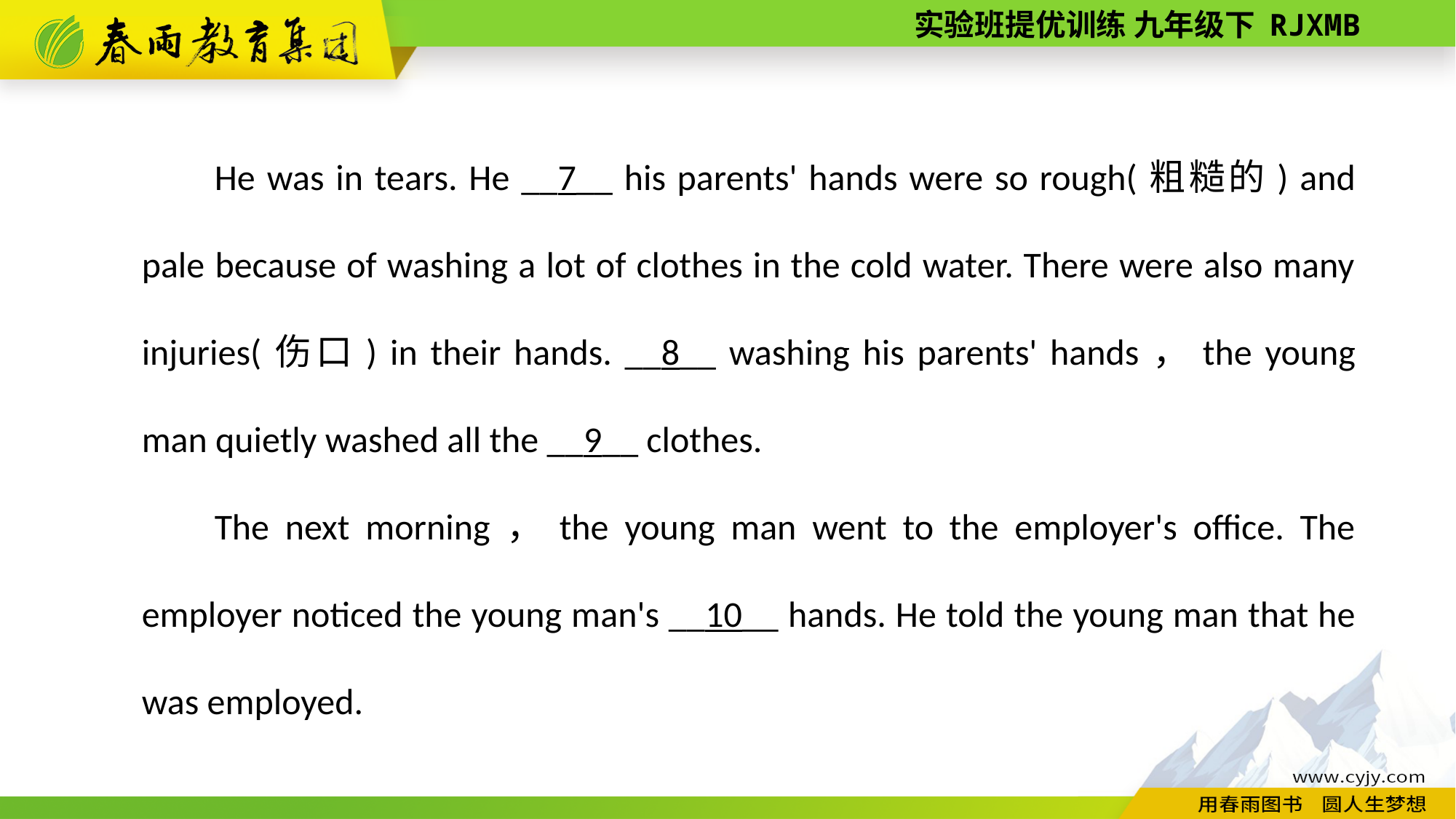

He was in tears. He __7__ his parents' hands were so rough(粗糙的) and pale because of washing a lot of clothes in the cold water. There were also many injuries(伤口) in their hands. __8__ washing his parents' hands，the young man quietly washed all the __9__ clothes.
The next morning，the young man went to the employer's office. The employer noticed the young man's __10__ hands. He told the young man that he was employed.